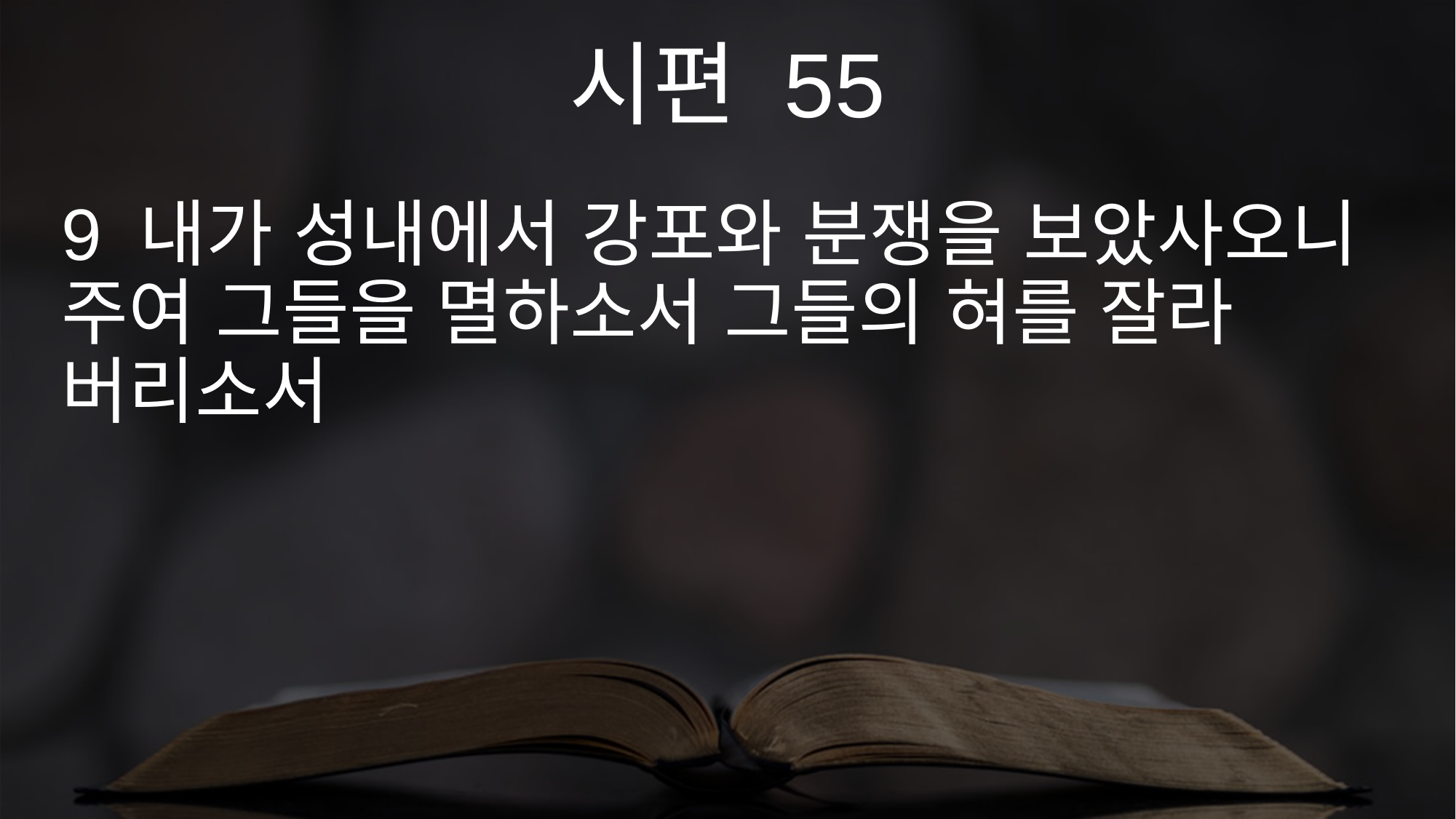

시편 55
9 내가 성내에서 강포와 분쟁을 보았사오니 주여 그들을 멸하소서 그들의 혀를 잘라 버리소서